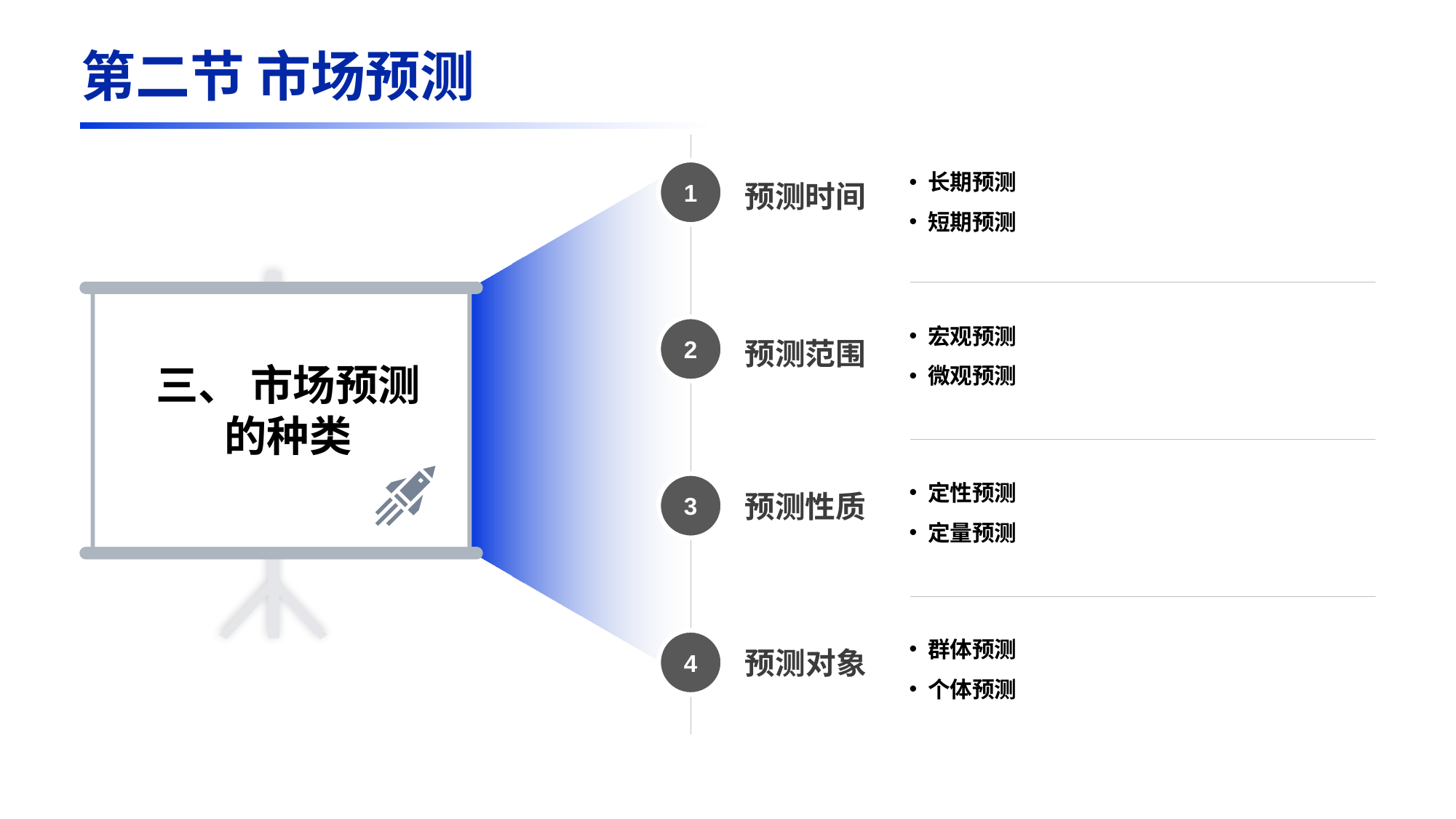

第二节 市场预测
长期预测
短期预测
预测时间
预测范围
预测性质
预测对象
1

宏观预测
微观预测

2
三、 市场预测的种类
定性预测
定量预测

3
群体预测
个体预测
4